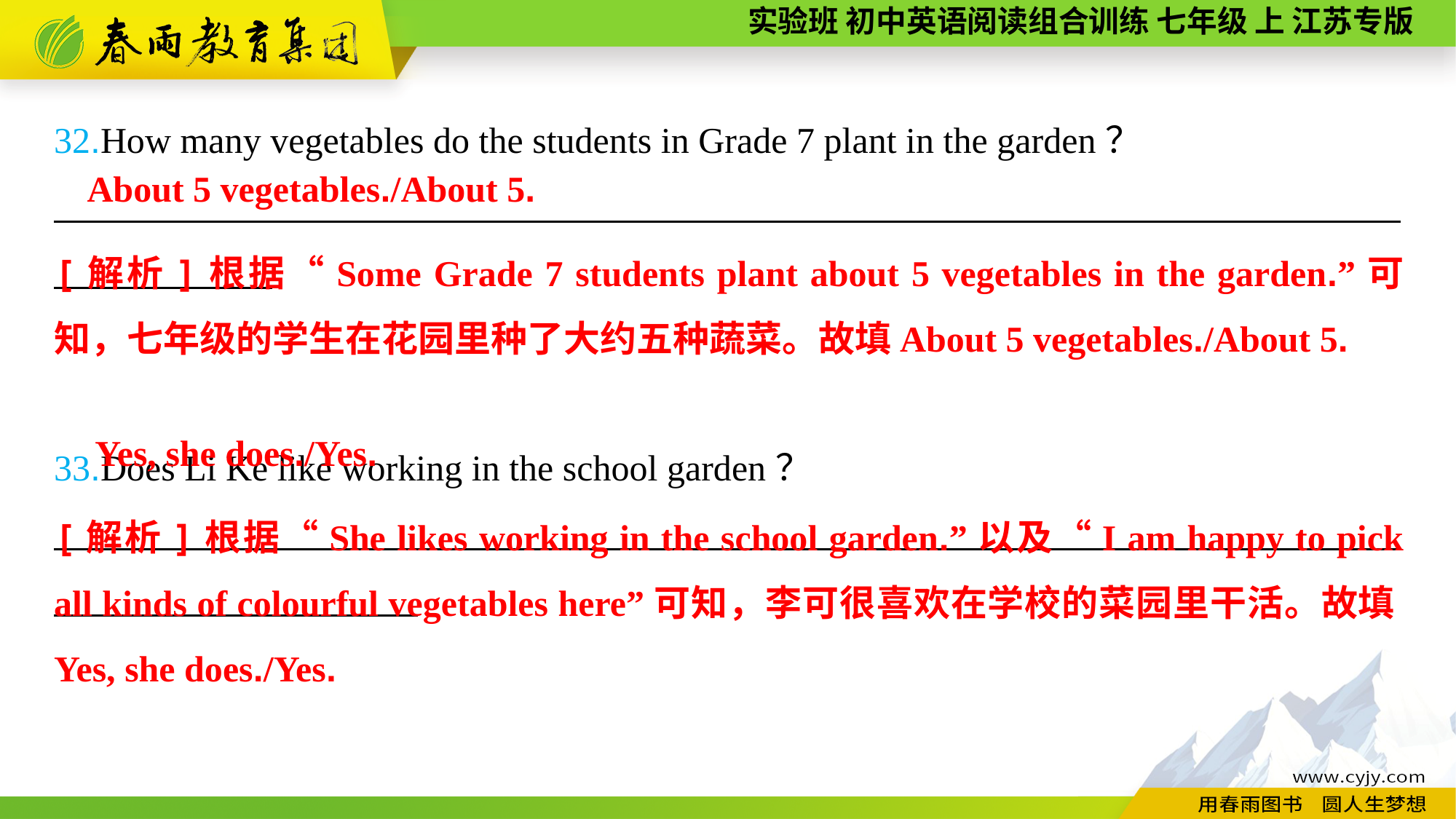

32.How many vegetables do the students in Grade 7 plant in the garden？
__________________________________________________________________________

33.Does Li Ke like working in the school garden？
__________________________________________________________________________
About 5 vegetables./About 5.
[解析]根据“Some Grade 7 students plant about 5 vegetables in the garden.”可知，七年级的学生在花园里种了大约五种蔬菜。故填About 5 vegetables./About 5.
Yes, she does./Yes.
[解析]根据“She likes working in the school garden.”以及“I am happy to pick all kinds of colourful vegetables here”可知，李可很喜欢在学校的菜园里干活。故填Yes, she does./Yes.